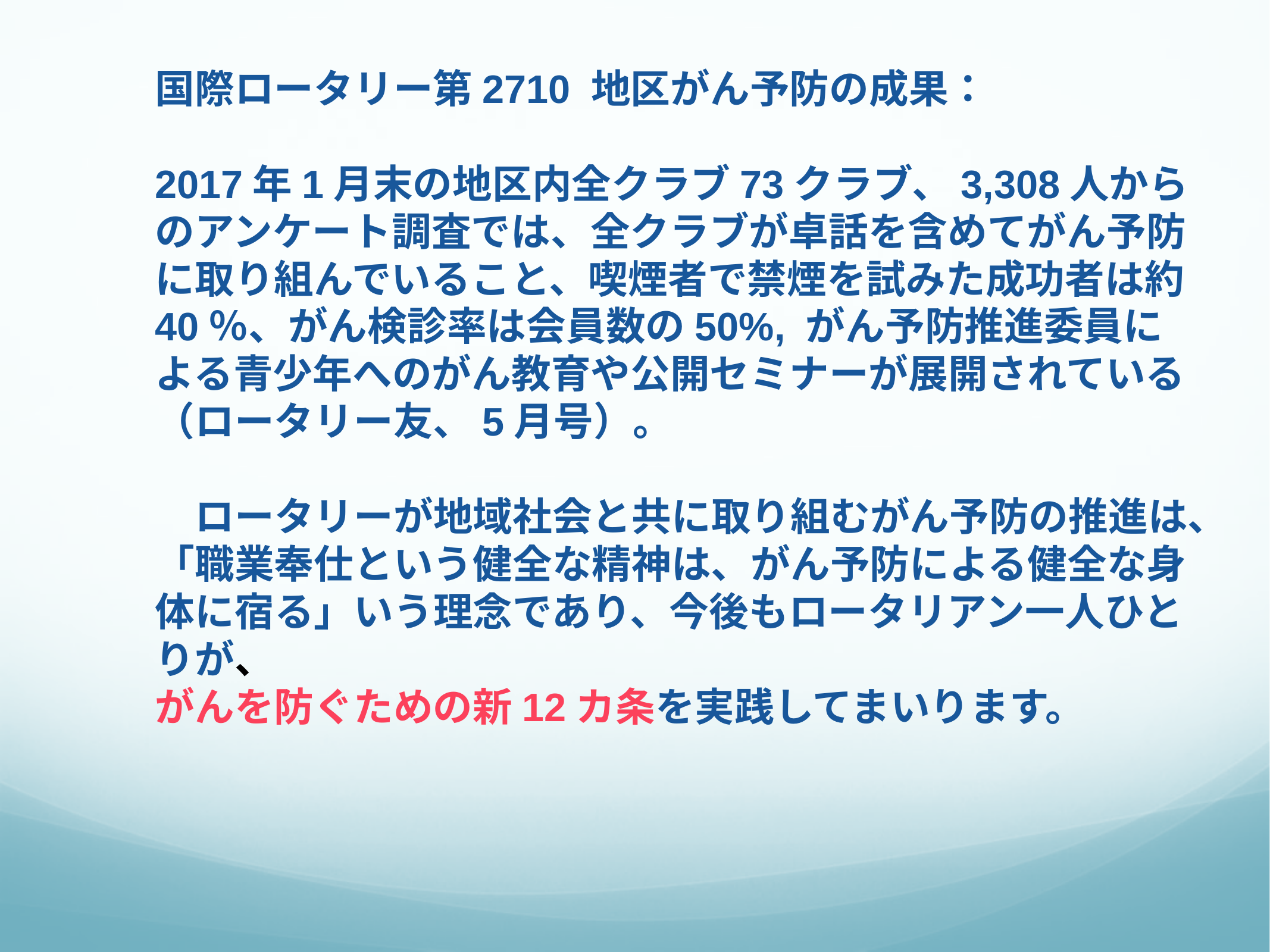

# 国際ロータリー第2710 地区がん予防の成果： 2017年1月末の地区内全クラブ73クラブ、3,308人からのアンケート調査では、全クラブが卓話を含めてがん予防に取り組んでいること、喫煙者で禁煙を試みた成功者は約40％、がん検診率は会員数の50%, がん予防推進委員による青少年へのがん教育や公開セミナーが展開されている（ロータリー友、5月号）。 　ロータリーが地域社会と共に取り組むがん予防の推進は、「職業奉仕という健全な精神は、がん予防による健全な身体に宿る」いう理念であり、今後もロータリアン一人ひとりが、 がんを防ぐための新12カ条を実践してまいります。